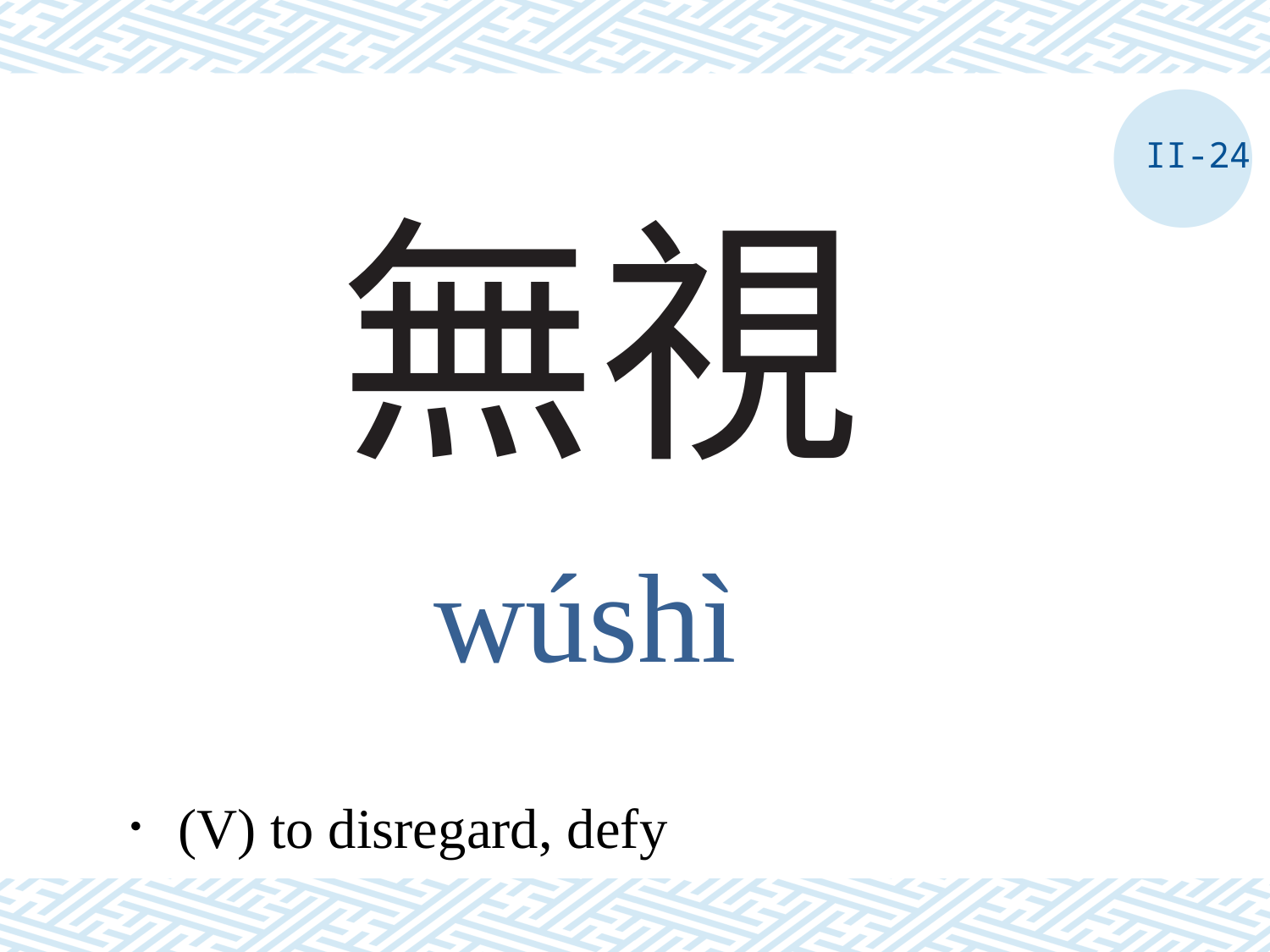

II-24

# 無視
wúshì
．(V) to disregard, defy